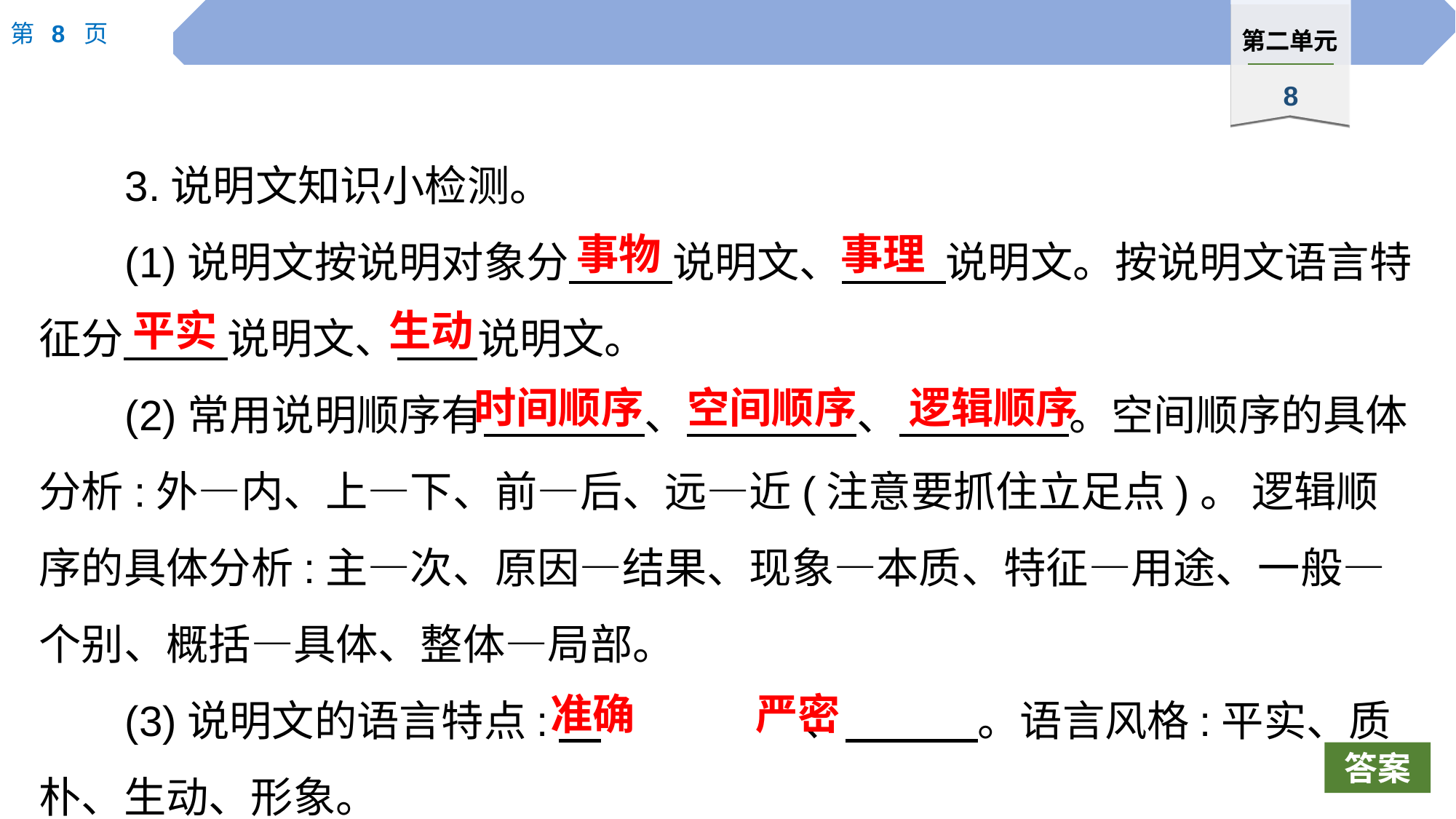

3.说明文知识小检测。
(1)说明文按说明对象分　  　说明文、　  　说明文。按说明文语言特征分　  　说明文、　    说明文。
(2)常用说明顺序有　        　、　         　、　         　。空间顺序的具体分析:外—内、上—下、前—后、远—近(注意要抓住立足点)。 逻辑顺序的具体分析:主—次、原因—结果、现象—本质、特征—用途、一般—个别、概括—具体、整体—局部。
(3)说明文的语言特点:　		、　     　。语言风格:平实、质朴、生动、形象。
事物
事理
平实
生动
时间顺序
空间顺序
逻辑顺序
准确
严密
答案